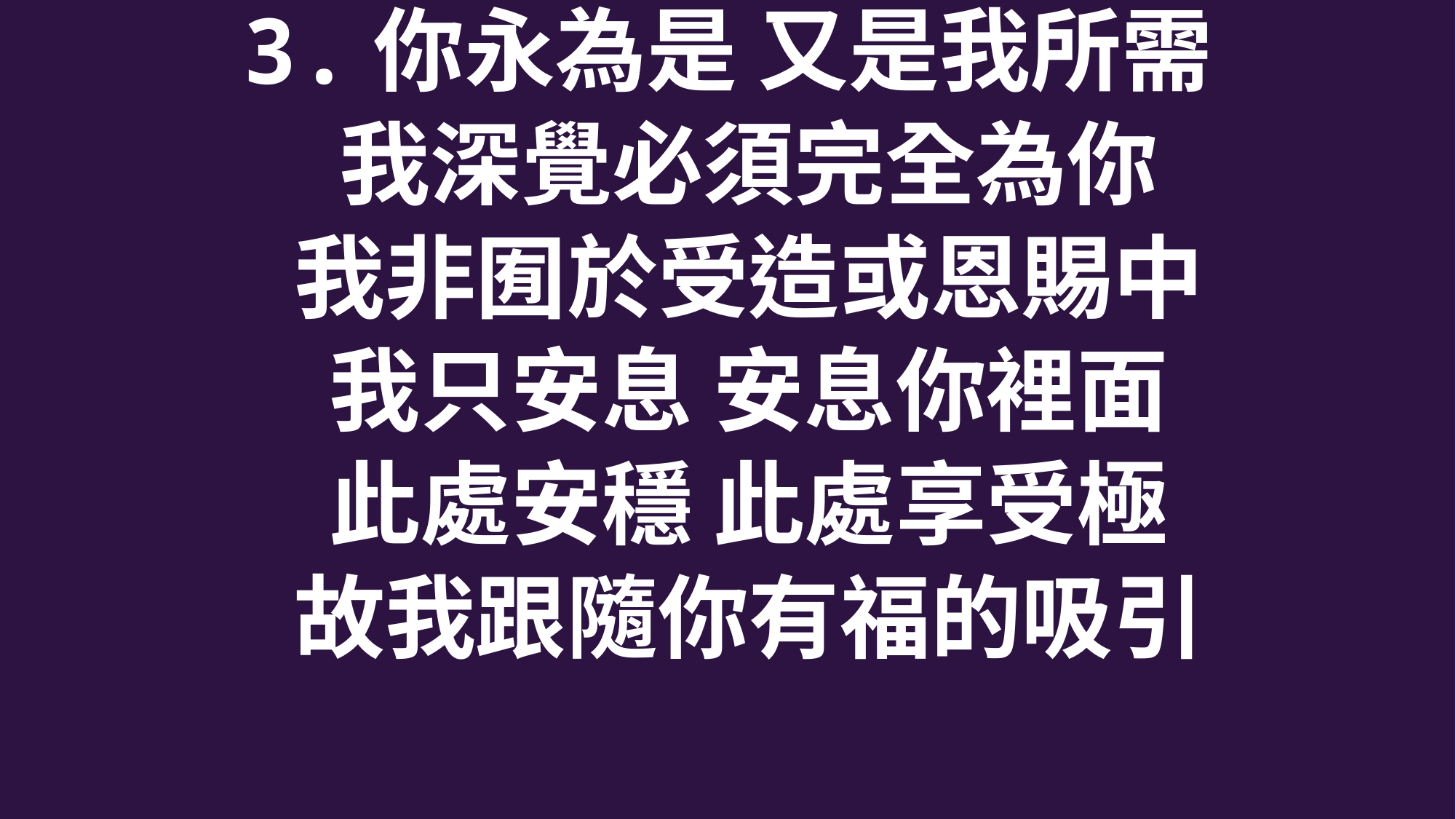

3.你永為是 又是我所需
 我深覺必須完全為你
 我非囿於受造或恩賜中
 我只安息 安息你裡面
 此處安穩 此處享受極
 故我跟隨你有福的吸引